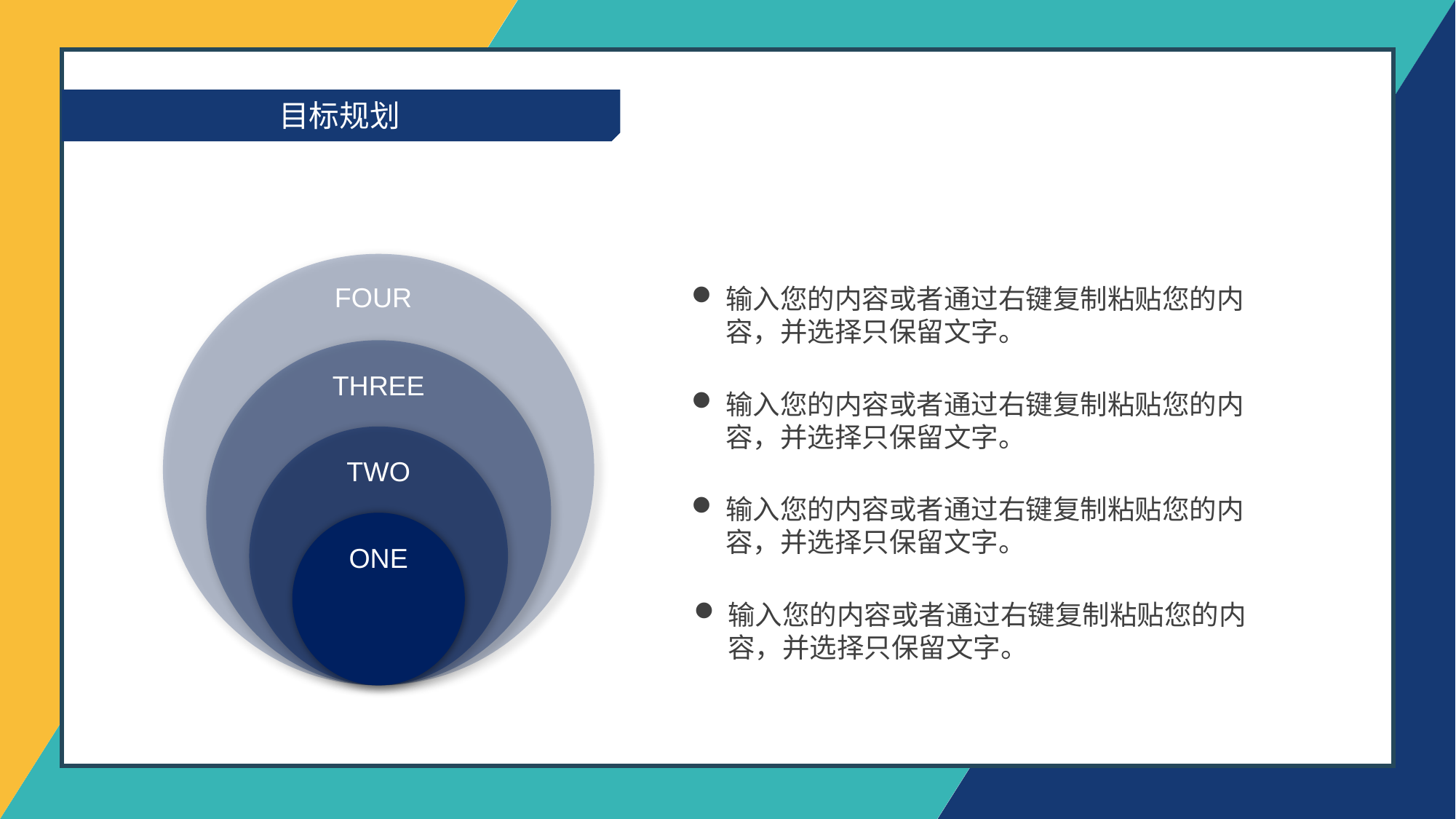

目标规划

FOUR

THREE

TWO

ONE
输入您的内容或者通过右键复制粘贴您的内容，并选择只保留文字。
输入您的内容或者通过右键复制粘贴您的内容，并选择只保留文字。
输入您的内容或者通过右键复制粘贴您的内容，并选择只保留文字。
输入您的内容或者通过右键复制粘贴您的内容，并选择只保留文字。